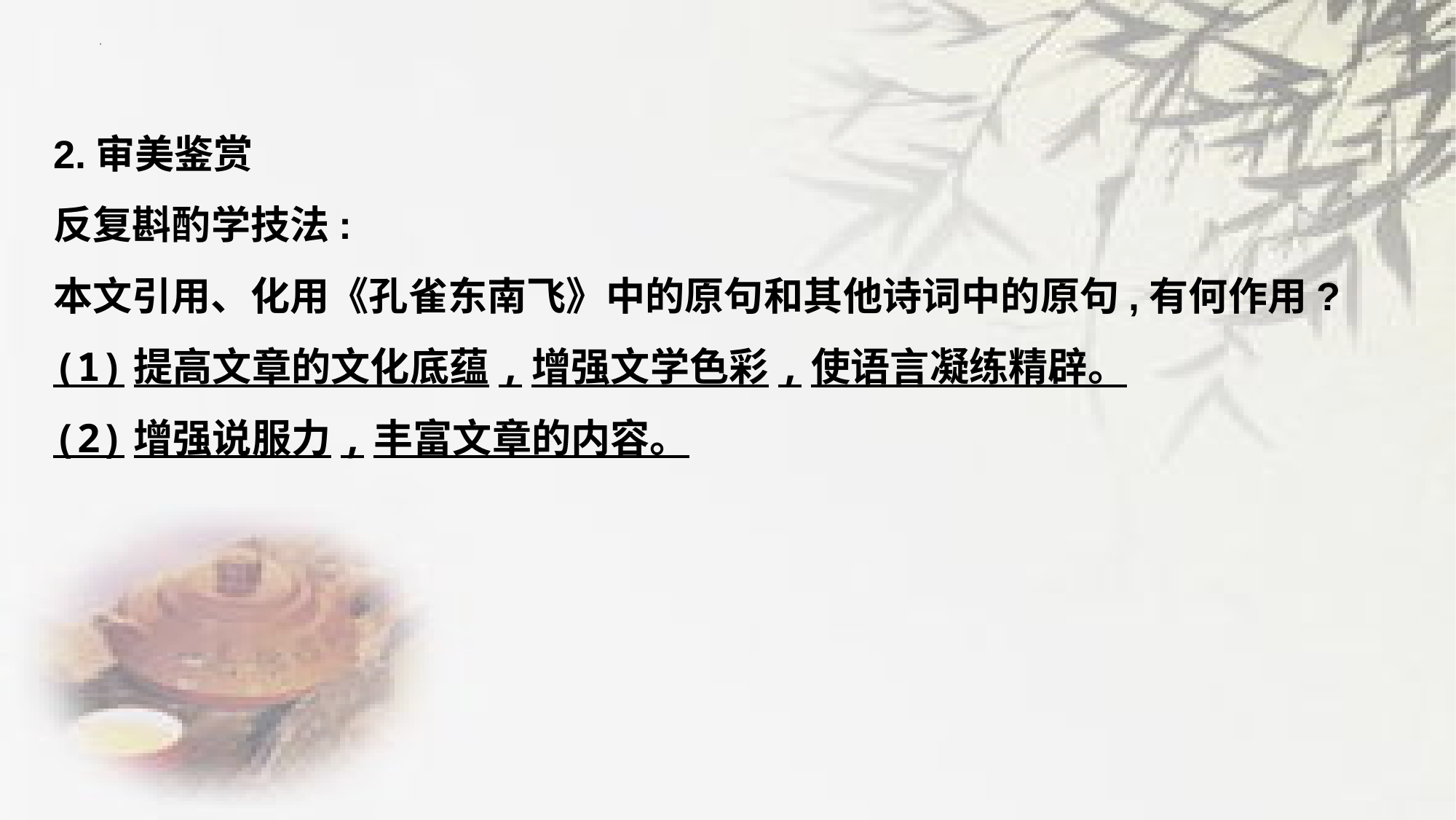

2.审美鉴赏
反复斟酌学技法:
本文引用、化用《孔雀东南飞》中的原句和其他诗词中的原句,有何作用?
(1)提高文章的文化底蕴,增强文学色彩,使语言凝练精辟。
(2)增强说服力,丰富文章的内容。